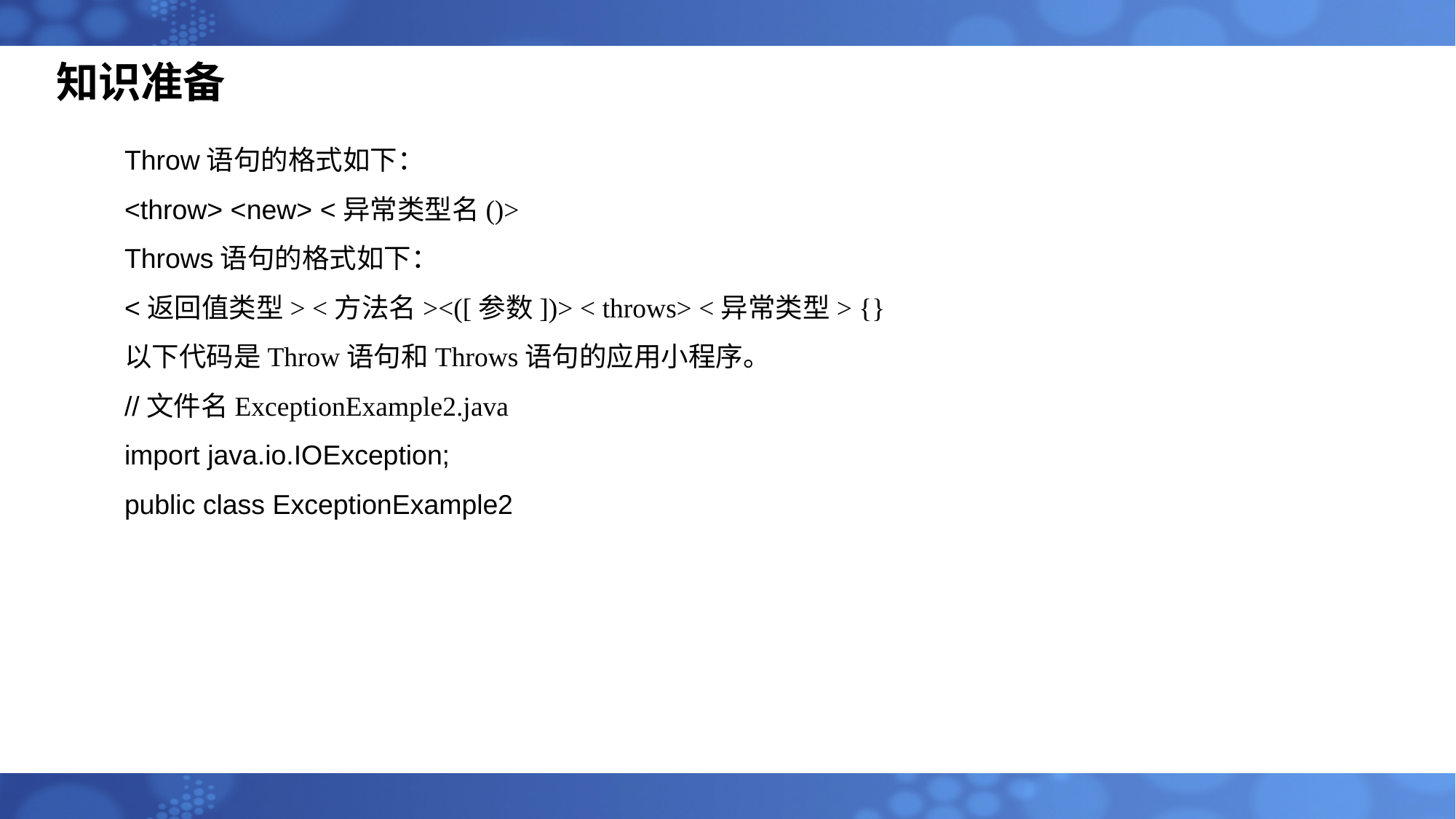

知识准备
Throw语句的格式如下：
<throw> <new> <异常类型名()>
Throws语句的格式如下：
<返回值类型> <方法名><([参数])> < throws> <异常类型> {}
以下代码是Throw语句和Throws语句的应用小程序。
//文件名ExceptionExample2.java
import java.io.IOException;
public class ExceptionExample2